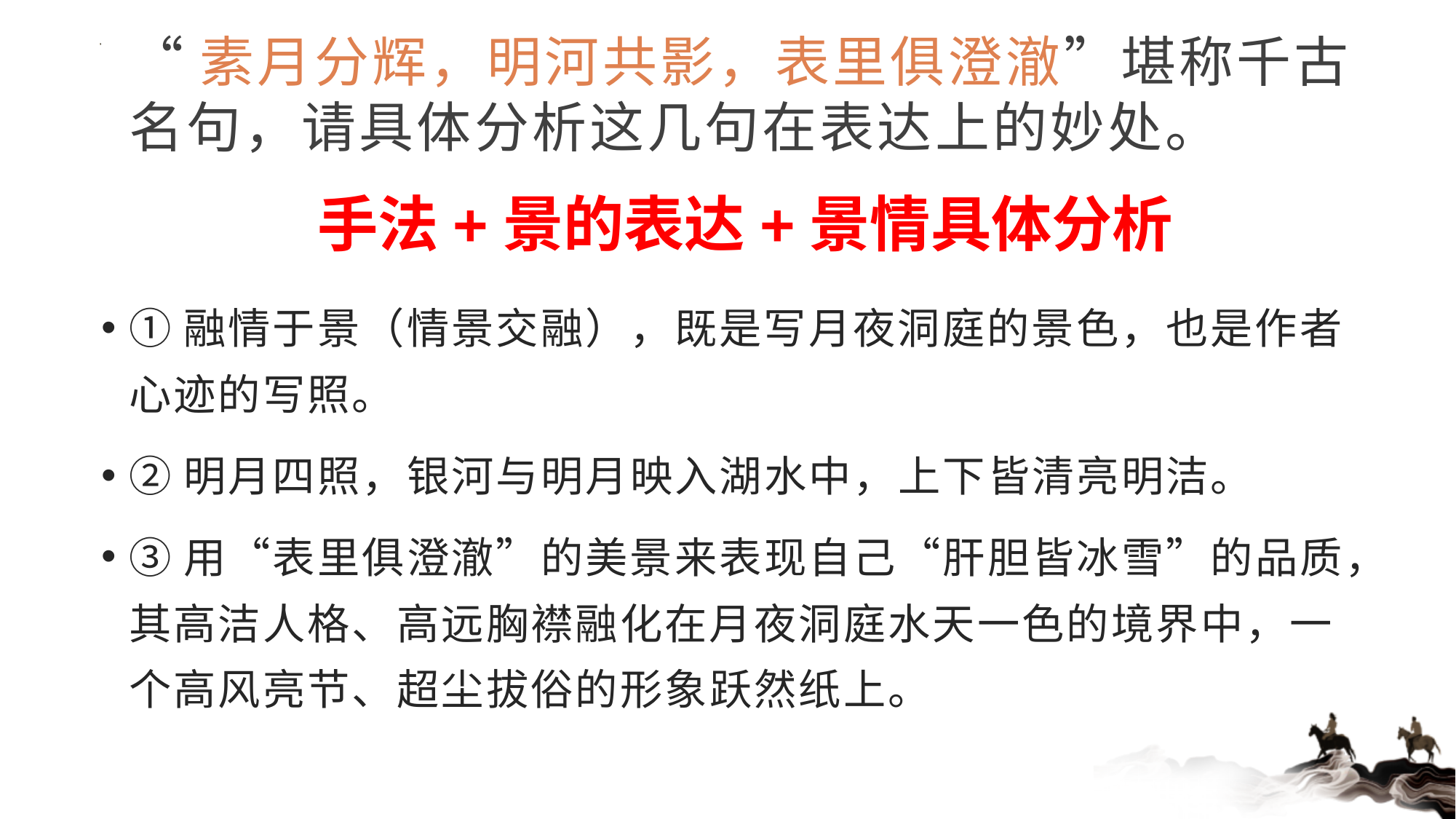

# “素月分辉，明河共影，表里俱澄澈”堪称千古名句，请具体分析这几句在表达上的妙处。
手法+景的表达+景情具体分析
①融情于景（情景交融），既是写月夜洞庭的景色，也是作者心迹的写照。
②明月四照，银河与明月映入湖水中，上下皆清亮明洁。
③用“表里俱澄澈”的美景来表现自己“肝胆皆冰雪”的品质，其高洁人格、高远胸襟融化在月夜洞庭水天一色的境界中，一个高风亮节、超尘拔俗的形象跃然纸上。